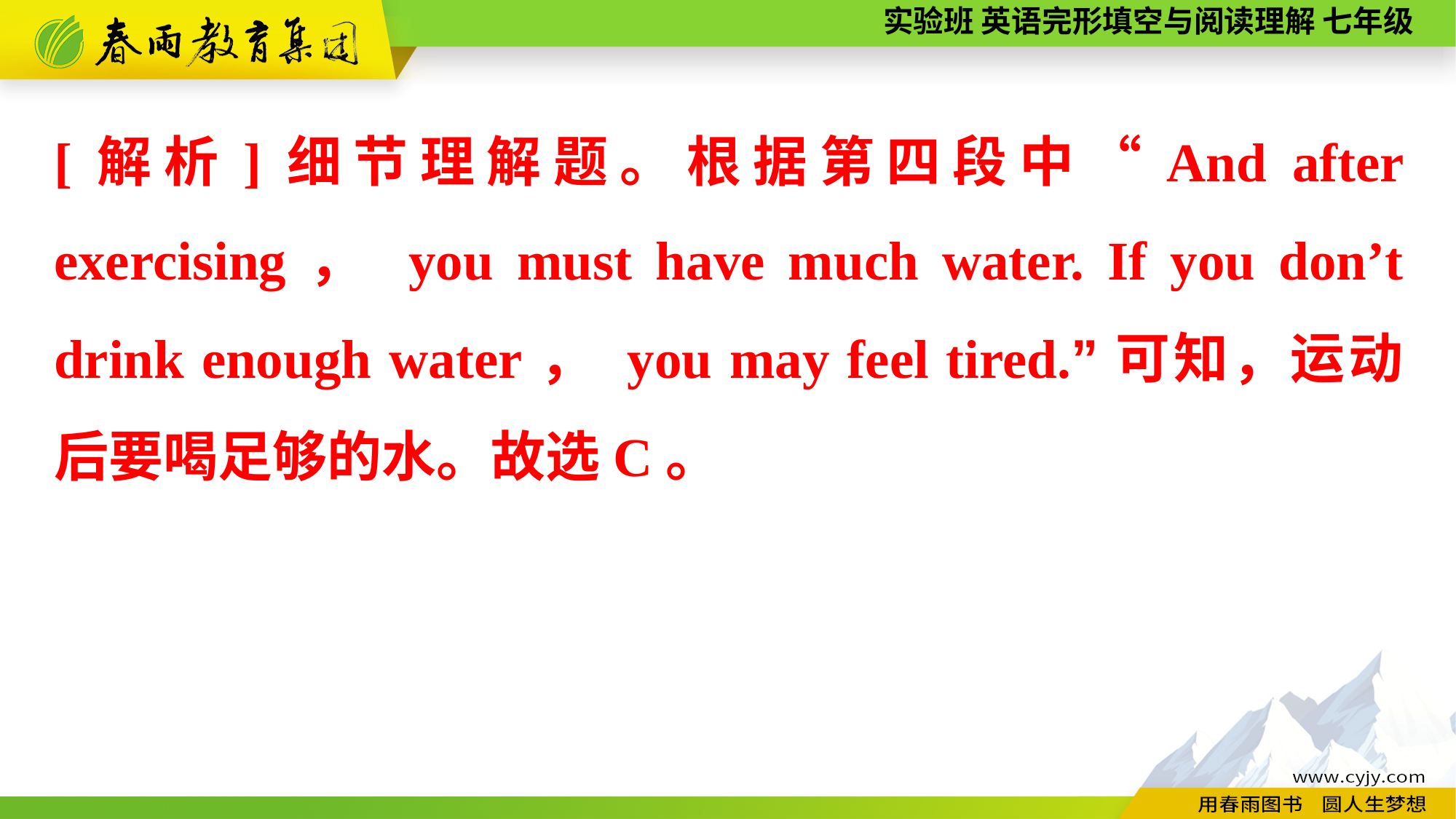

[解析]细节理解题。根据第四段中“And after exercising， you must have much water. If you don’t drink enough water， you may feel tired.”可知，运动后要喝足够的水。故选C。